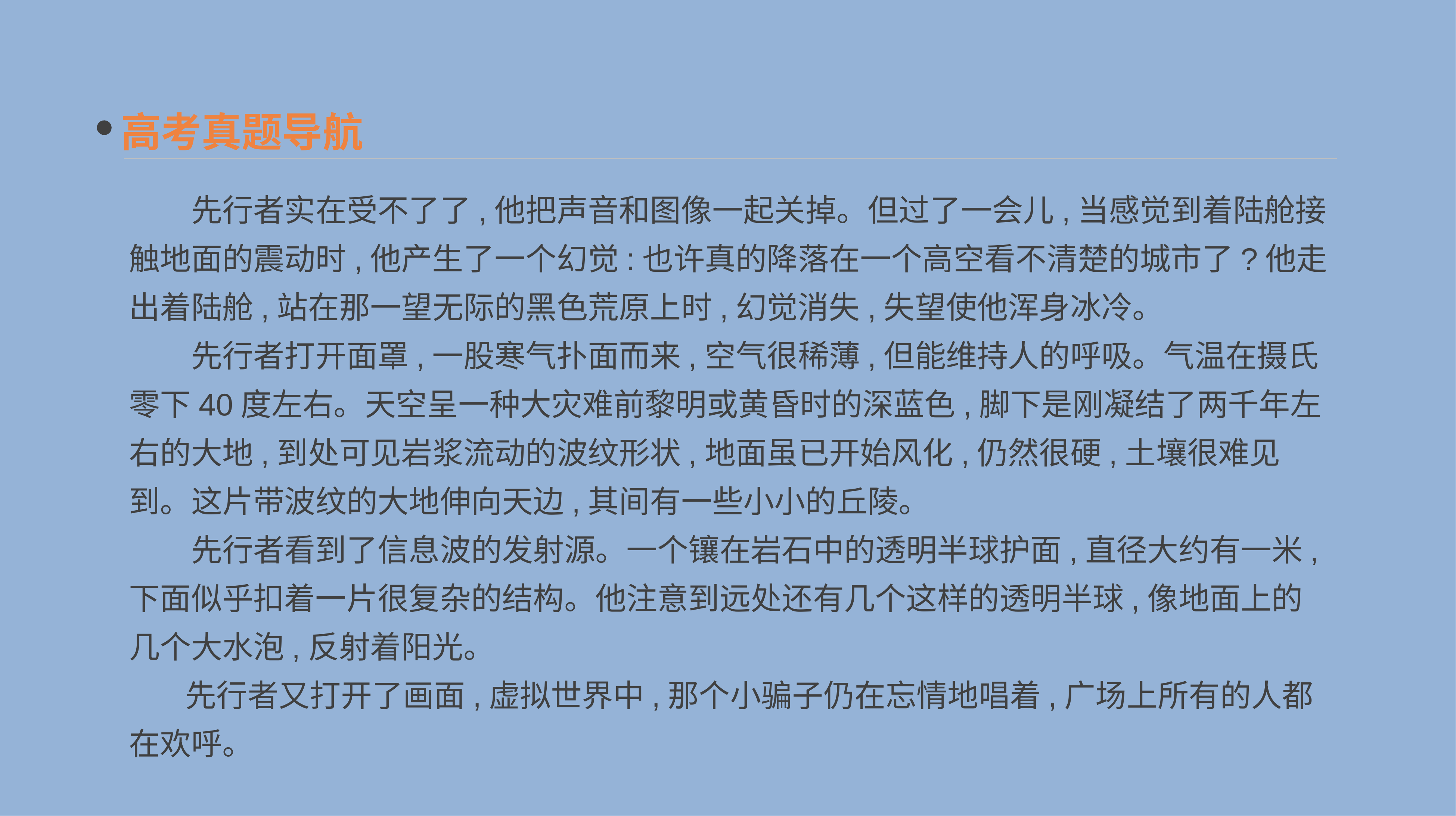

高考真题导航

　　先行者实在受不了了,他把声音和图像一起关掉。但过了一会儿,当感觉到着陆舱接触地面的震动时,他产生了一个幻觉:也许真的降落在一个高空看不清楚的城市了?他走出着陆舱,站在那一望无际的黑色荒原上时,幻觉消失,失望使他浑身冰冷。
　　先行者打开面罩,一股寒气扑面而来,空气很稀薄,但能维持人的呼吸。气温在摄氏零下40度左右。天空呈一种大灾难前黎明或黄昏时的深蓝色,脚下是刚凝结了两千年左右的大地,到处可见岩浆流动的波纹形状,地面虽已开始风化,仍然很硬,土壤很难见到。这片带波纹的大地伸向天边,其间有一些小小的丘陵。
　　先行者看到了信息波的发射源。一个镶在岩石中的透明半球护面,直径大约有一米,下面似乎扣着一片很复杂的结构。他注意到远处还有几个这样的透明半球,像地面上的几个大水泡,反射着阳光。
       先行者又打开了画面,虚拟世界中,那个小骗子仍在忘情地唱着,广场上所有的人都在欢呼。